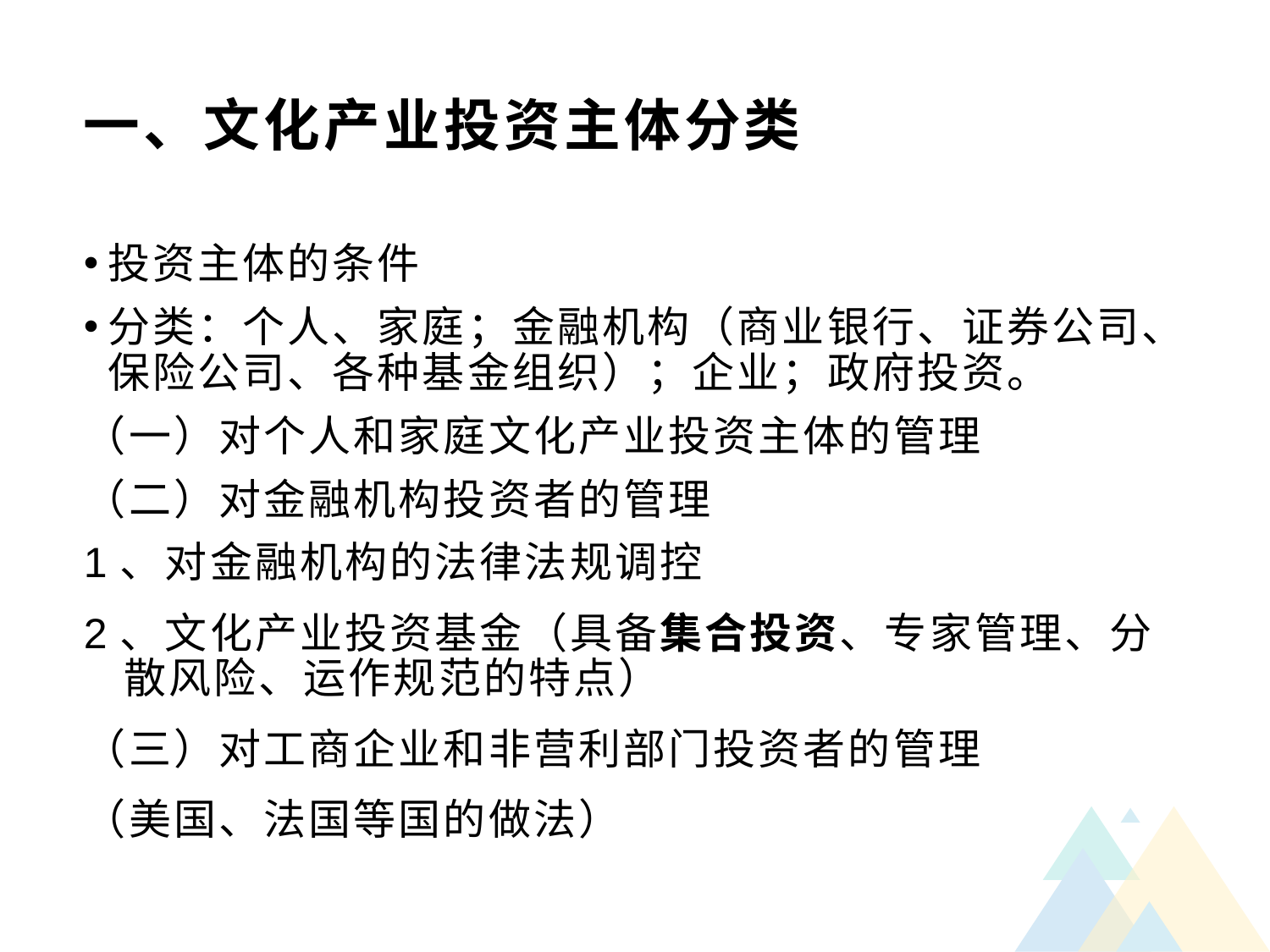

# 一、文化产业投资主体分类
投资主体的条件
分类：个人、家庭；金融机构（商业银行、证券公司、保险公司、各种基金组织）；企业；政府投资。
（一）对个人和家庭文化产业投资主体的管理
（二）对金融机构投资者的管理
1、对金融机构的法律法规调控
2、文化产业投资基金（具备集合投资、专家管理、分散风险、运作规范的特点）
（三）对工商企业和非营利部门投资者的管理
（美国、法国等国的做法）